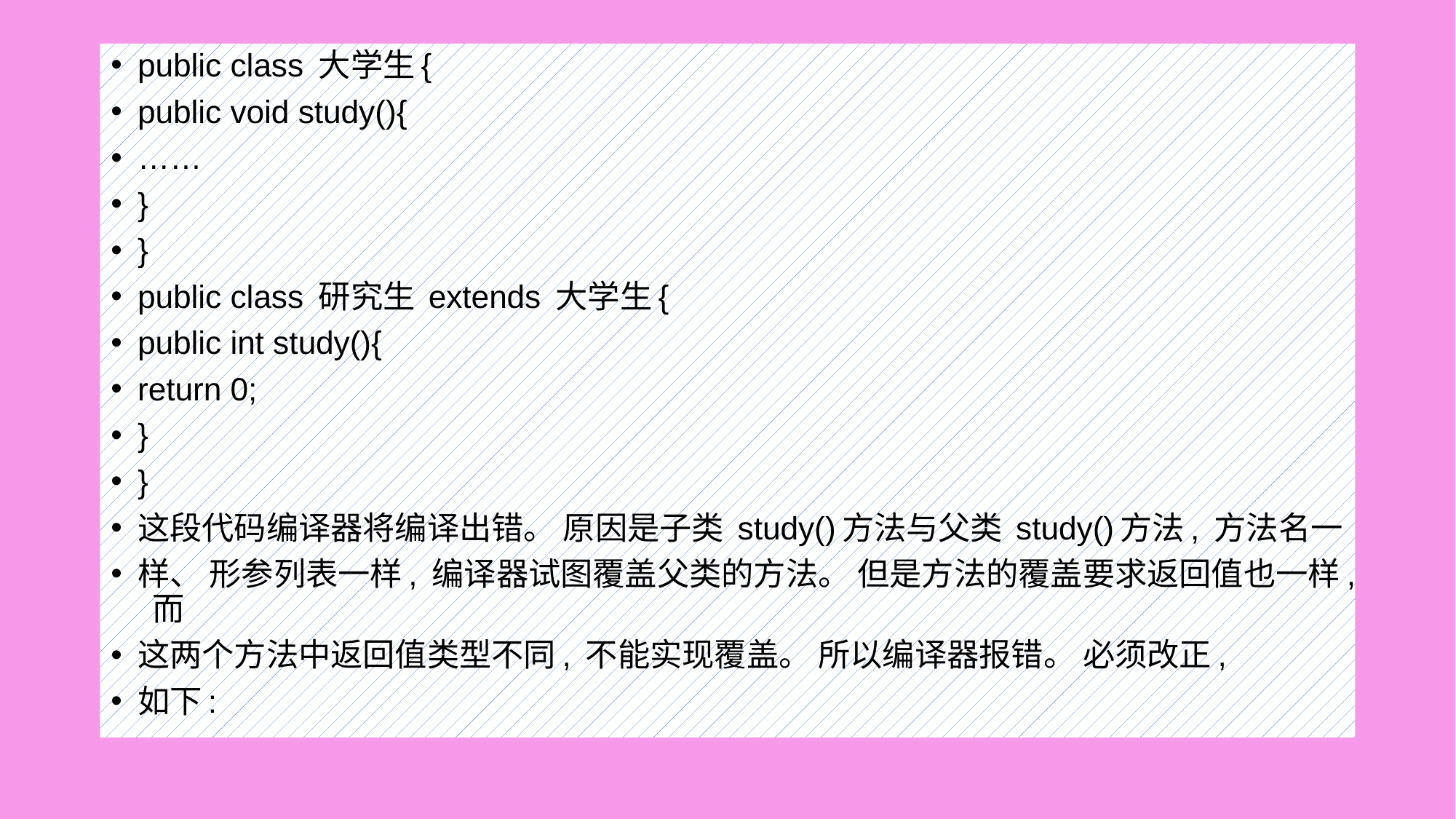

#
public class 大学生{
public void study(){
……
}
}
public class 研究生 extends 大学生{
public int study(){
return 0;
}
}
这段代码编译器将编译出错。 原因是子类 study()方法与父类 study()方法, 方法名一
样、 形参列表一样, 编译器试图覆盖父类的方法。 但是方法的覆盖要求返回值也一样, 而
这两个方法中返回值类型不同, 不能实现覆盖。 所以编译器报错。 必须改正,
如下: